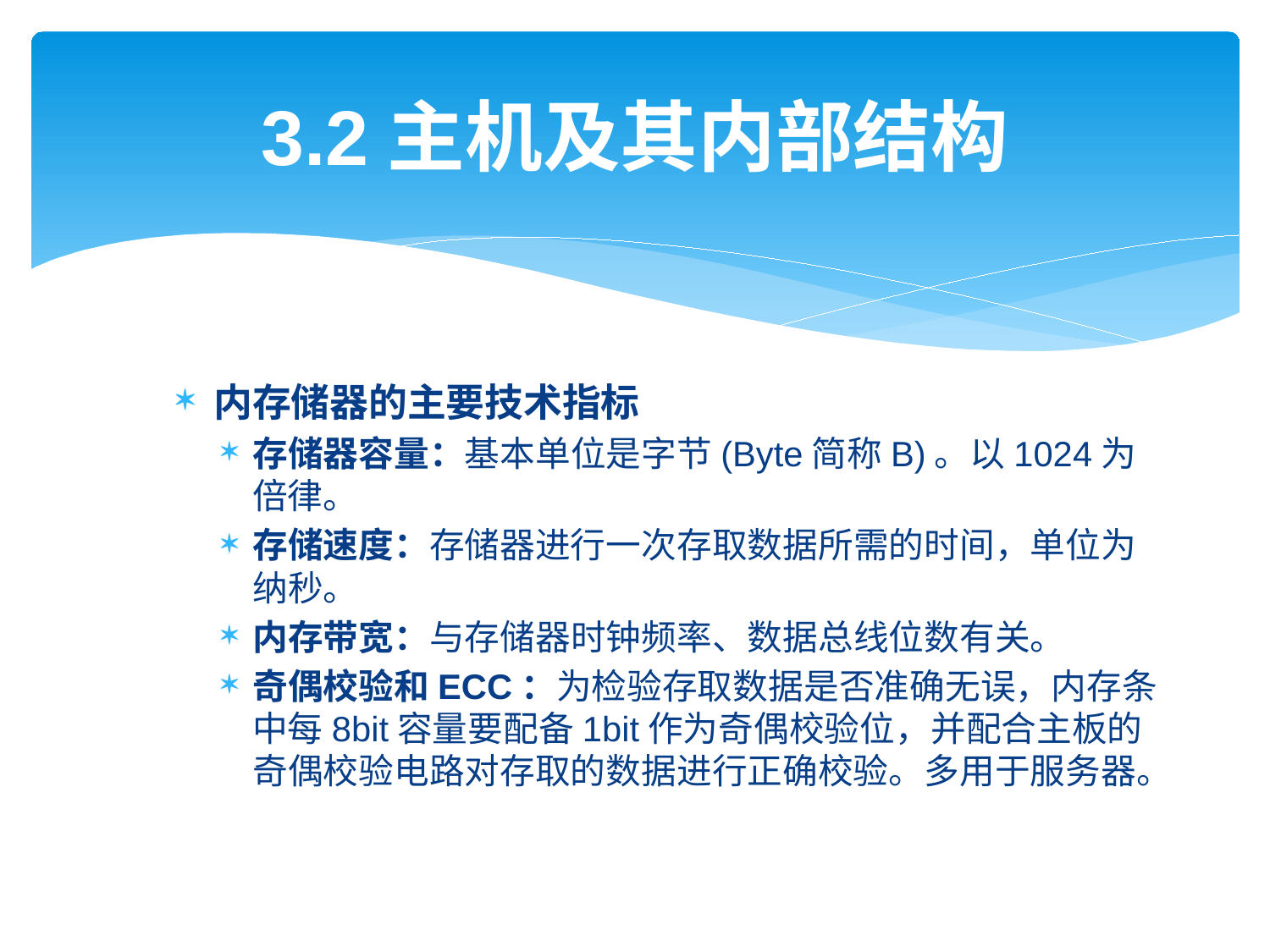

# 3.2主机及其内部结构
内存储器的主要技术指标
存储器容量：基本单位是字节(Byte简称B)。以1024为倍律。
存储速度：存储器进行一次存取数据所需的时间，单位为纳秒。
内存带宽：与存储器时钟频率、数据总线位数有关。
奇偶校验和ECC：为检验存取数据是否准确无误，内存条中每8bit容量要配备1bit作为奇偶校验位，并配合主板的奇偶校验电路对存取的数据进行正确校验。多用于服务器。